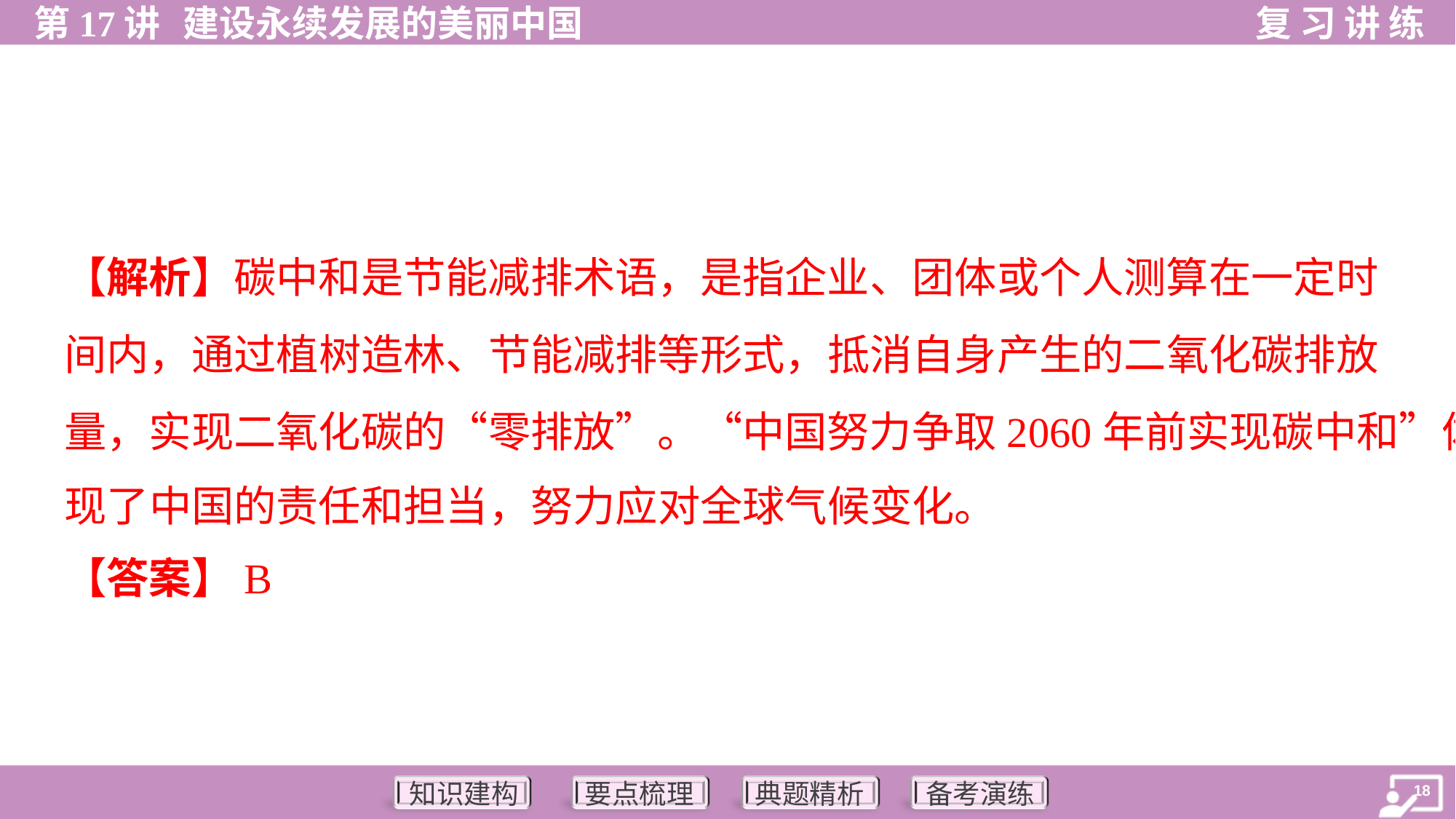

【解析】碳中和是节能减排术语，是指企业、团体或个人测算在一定时
间内，通过植树造林、节能减排等形式，抵消自身产生的二氧化碳排放
量，实现二氧化碳的“零排放”。“中国努力争取2060年前实现碳中和”体
现了中国的责任和担当，努力应对全球气候变化。
【答案】B